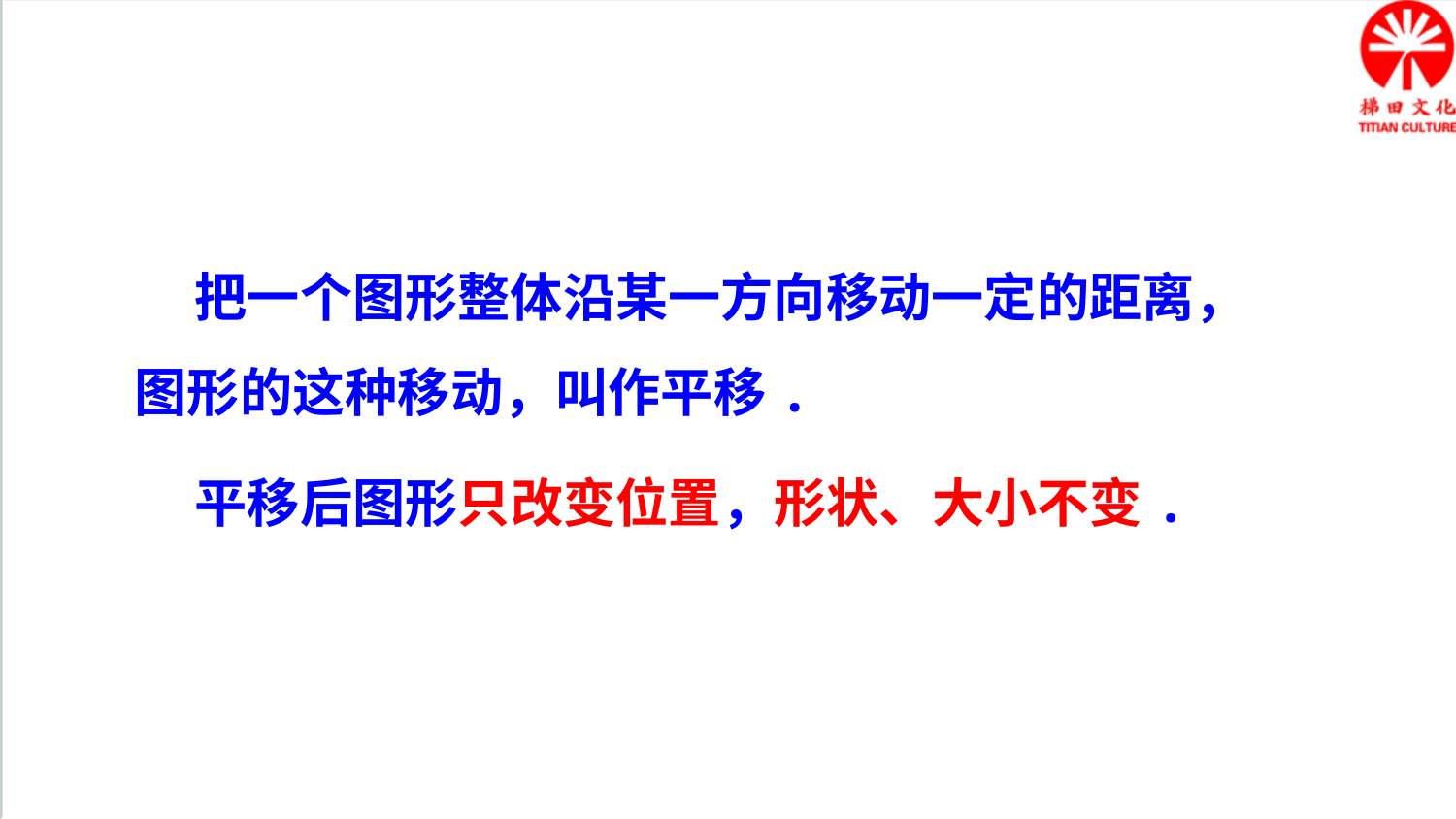

把一个图形整体沿某一方向移动一定的距离，图形的这种移动，叫作平移.
    平移后图形只改变位置，形状、大小不变.